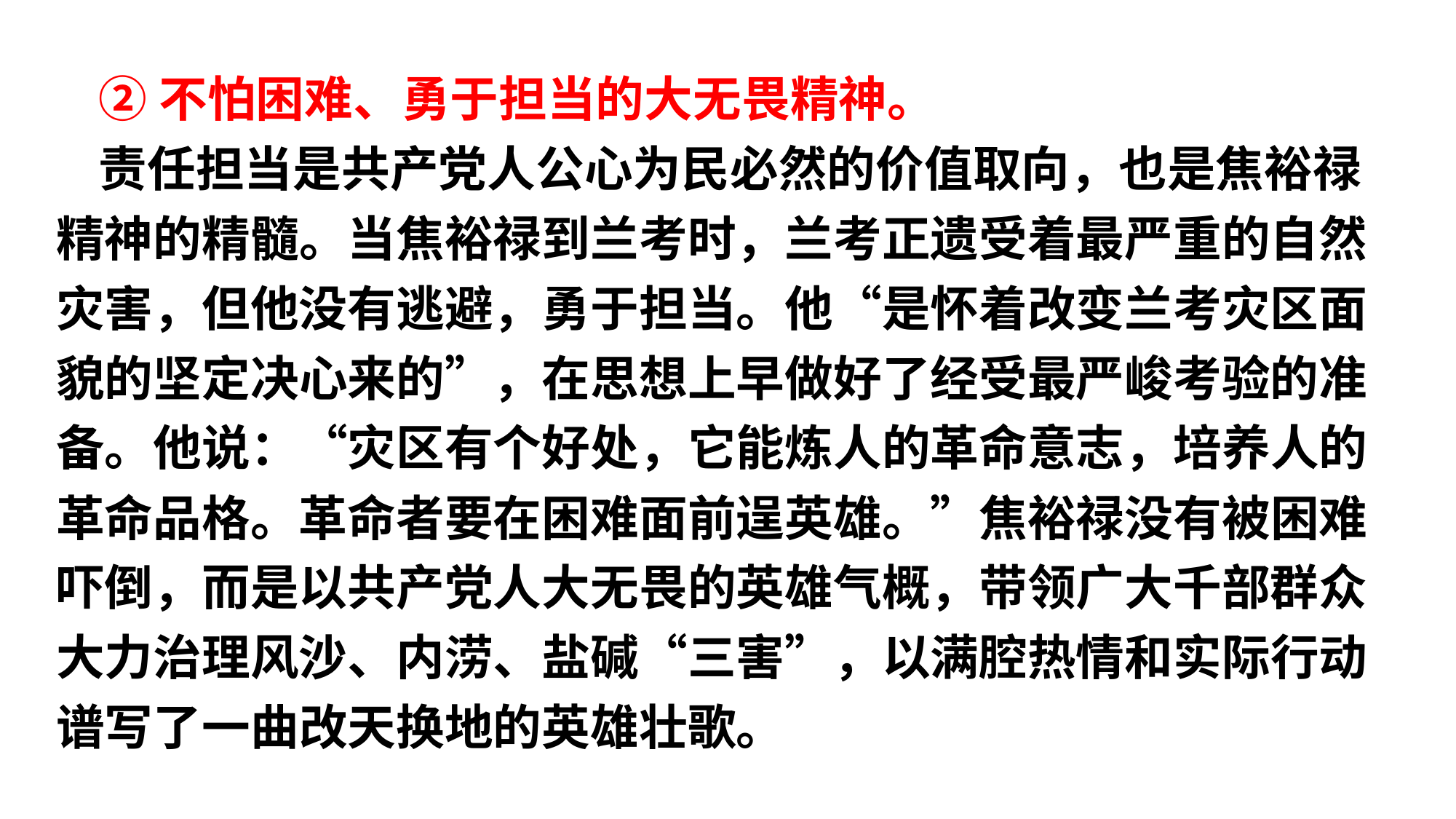

②不怕困难、勇于担当的大无畏精神。
责任担当是共产党人公心为民必然的价值取向，也是焦裕禄精神的精髓。当焦裕禄到兰考时，兰考正遗受着最严重的自然灾害，但他没有逃避，勇于担当。他“是怀着改变兰考灾区面貌的坚定决心来的”，在思想上早做好了经受最严峻考验的准备。他说：“灾区有个好处，它能炼人的革命意志，培养人的革命品格。革命者要在困难面前逞英雄。”焦裕禄没有被困难吓倒，而是以共产党人大无畏的英雄气概，带领广大千部群众大力治理风沙、内涝、盐碱“三害”，以满腔热情和实际行动谱写了一曲改天换地的英雄壮歌。